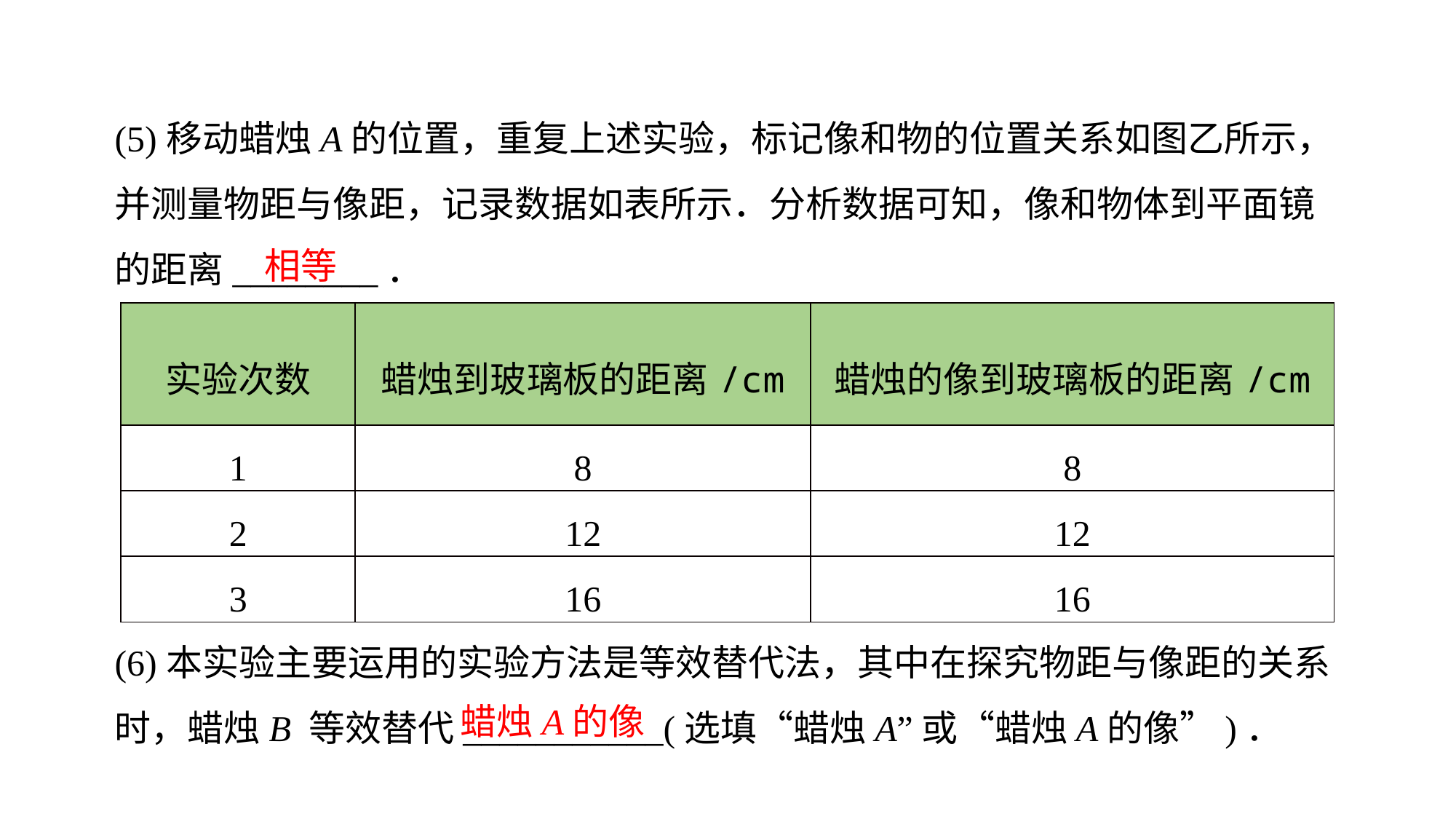

(5)移动蜡烛A的位置，重复上述实验，标记像和物的位置关系如图乙所示，并测量物距与像距，记录数据如表所示．分析数据可知，像和物体到平面镜的距离________．

(6)本实验主要运用的实验方法是等效替代法，其中在探究物距与像距的关系时，蜡烛B 等效替代___________(选填“蜡烛A”或“蜡烛A的像”)．
相等
| 实验次数 | 蜡烛到玻璃板的距离/cm | 蜡烛的像到玻璃板的距离/cm |
| --- | --- | --- |
| 1 | 8 | 8 |
| 2 | 12 | 12 |
| 3 | 16 | 16 |
蜡烛A的像